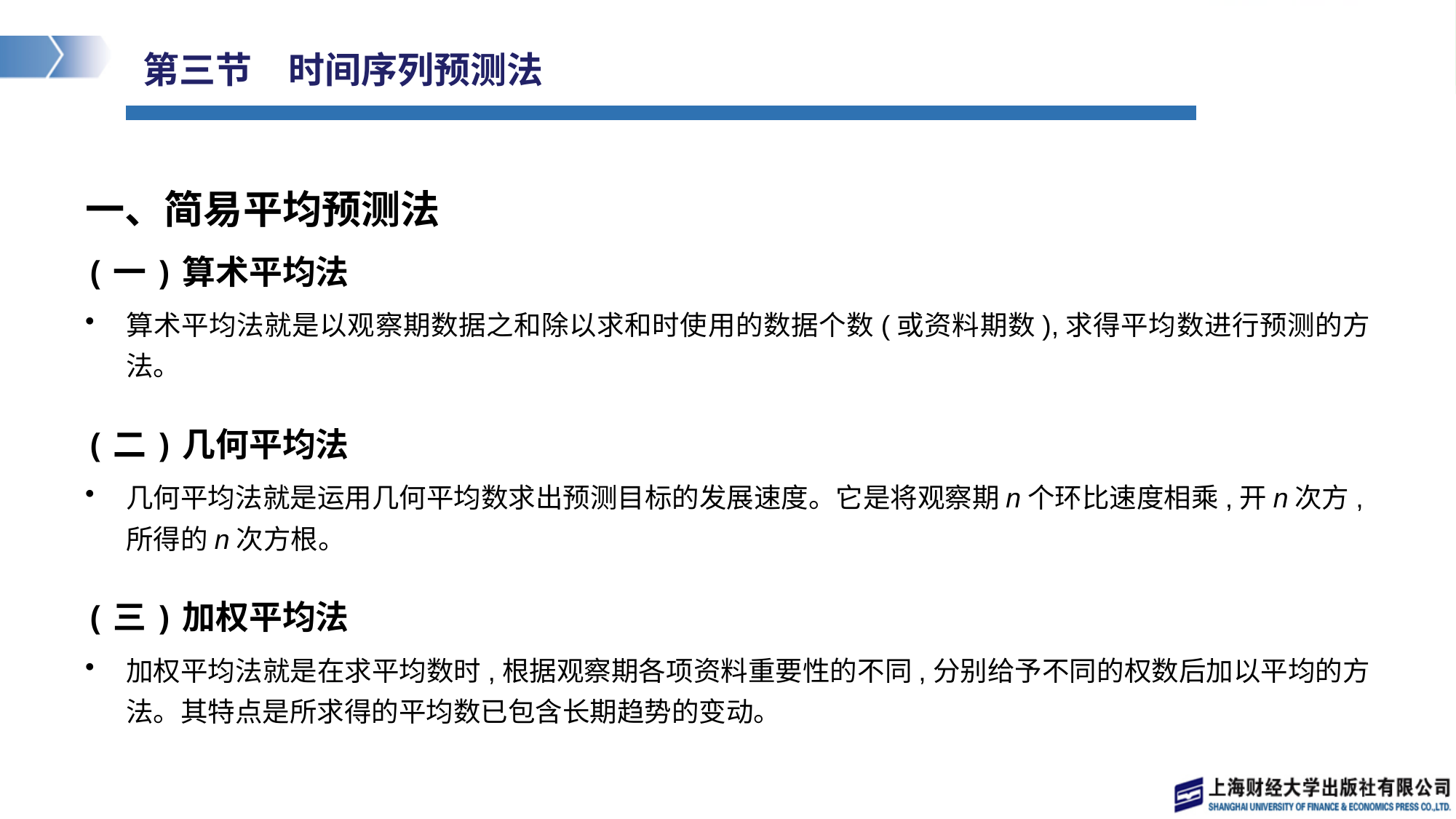

# 第三节　时间序列预测法
一、简易平均预测法
(一)算术平均法
算术平均法就是以观察期数据之和除以求和时使用的数据个数(或资料期数),求得平均数进行预测的方法。
(二)几何平均法
几何平均法就是运用几何平均数求出预测目标的发展速度。它是将观察期n个环比速度相乘,开n次方,所得的n次方根。
(三)加权平均法
加权平均法就是在求平均数时,根据观察期各项资料重要性的不同,分别给予不同的权数后加以平均的方法。其特点是所求得的平均数已包含长期趋势的变动。